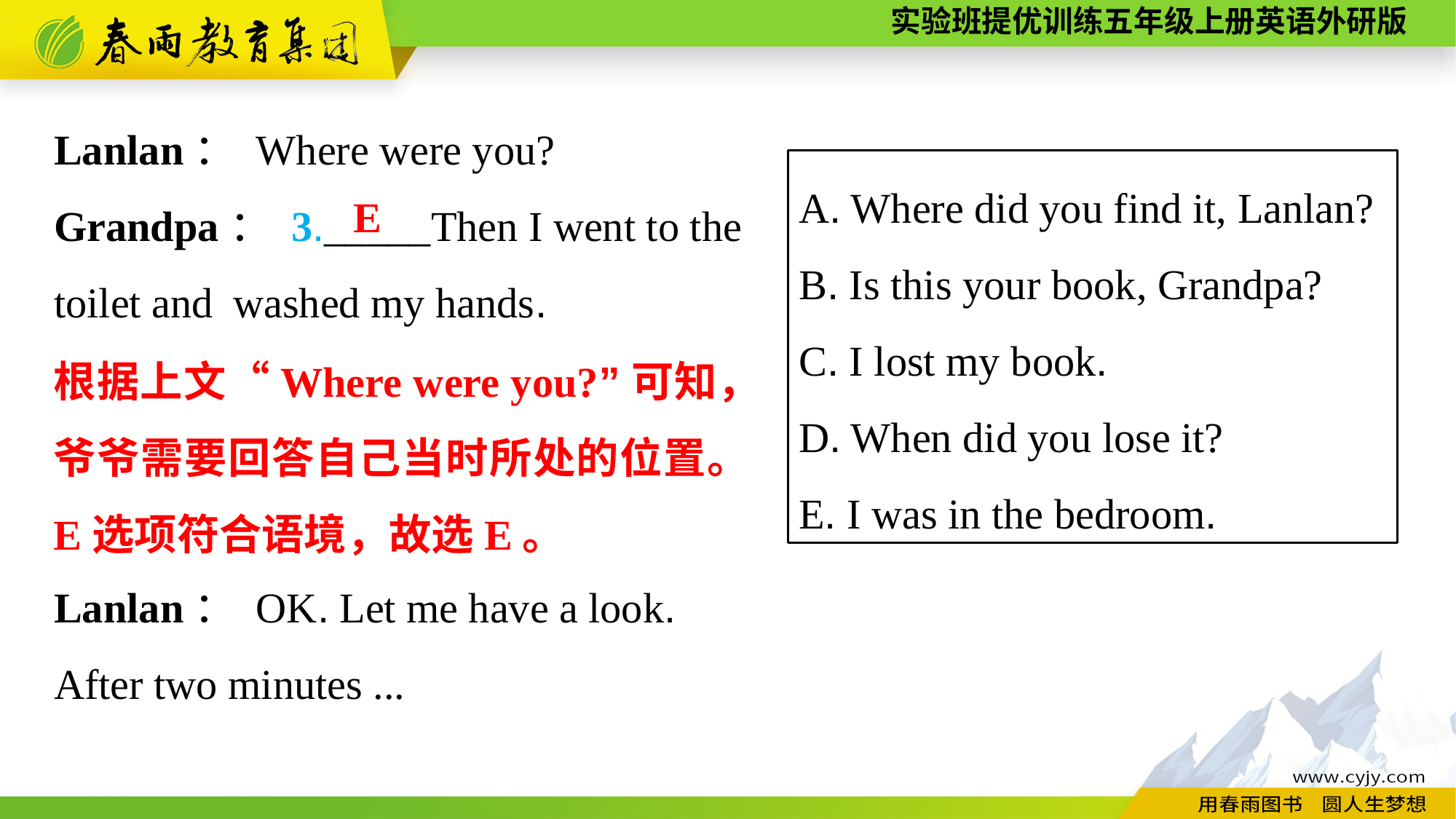

Lanlan： Where were you?
Grandpa： 3._____Then I went to the
toilet and     washed my hands.

Lanlan： OK. Let me have a look.
After two minutes ...
A. Where did you find it, Lanlan?
B. Is this your book, Grandpa?
C. I lost my book.
D. When did you lose it?
E. I was in the bedroom.
E
根据上文“Where were you?”可知，爷爷需要回答自己当时所处的位置。E选项符合语境，故选E。